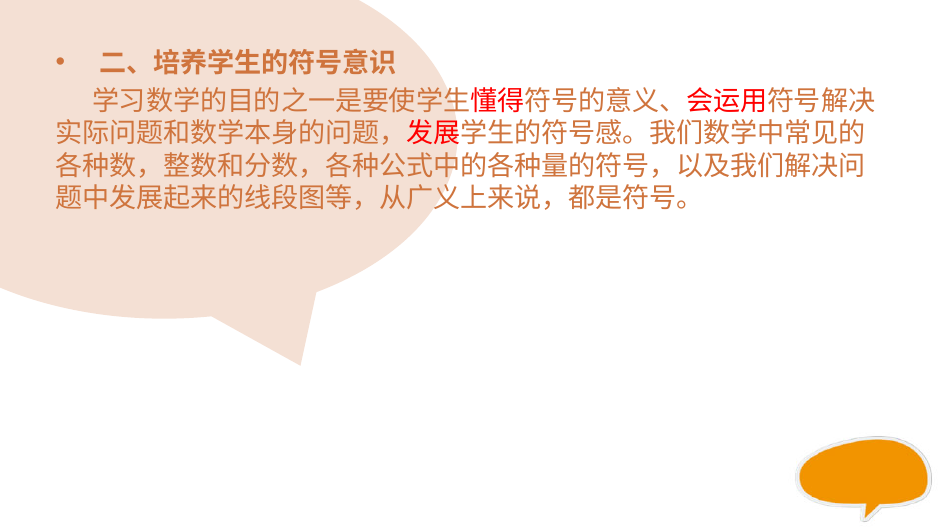

#
 二、培养学生的符号意识
     学习数学的目的之一是要使学生懂得符号的意义、会运用符号解决实际问题和数学本身的问题，发展学生的符号感。我们数学中常见的各种数，整数和分数，各种公式中的各种量的符号，以及我们解决问题中发展起来的线段图等，从广义上来说，都是符号。